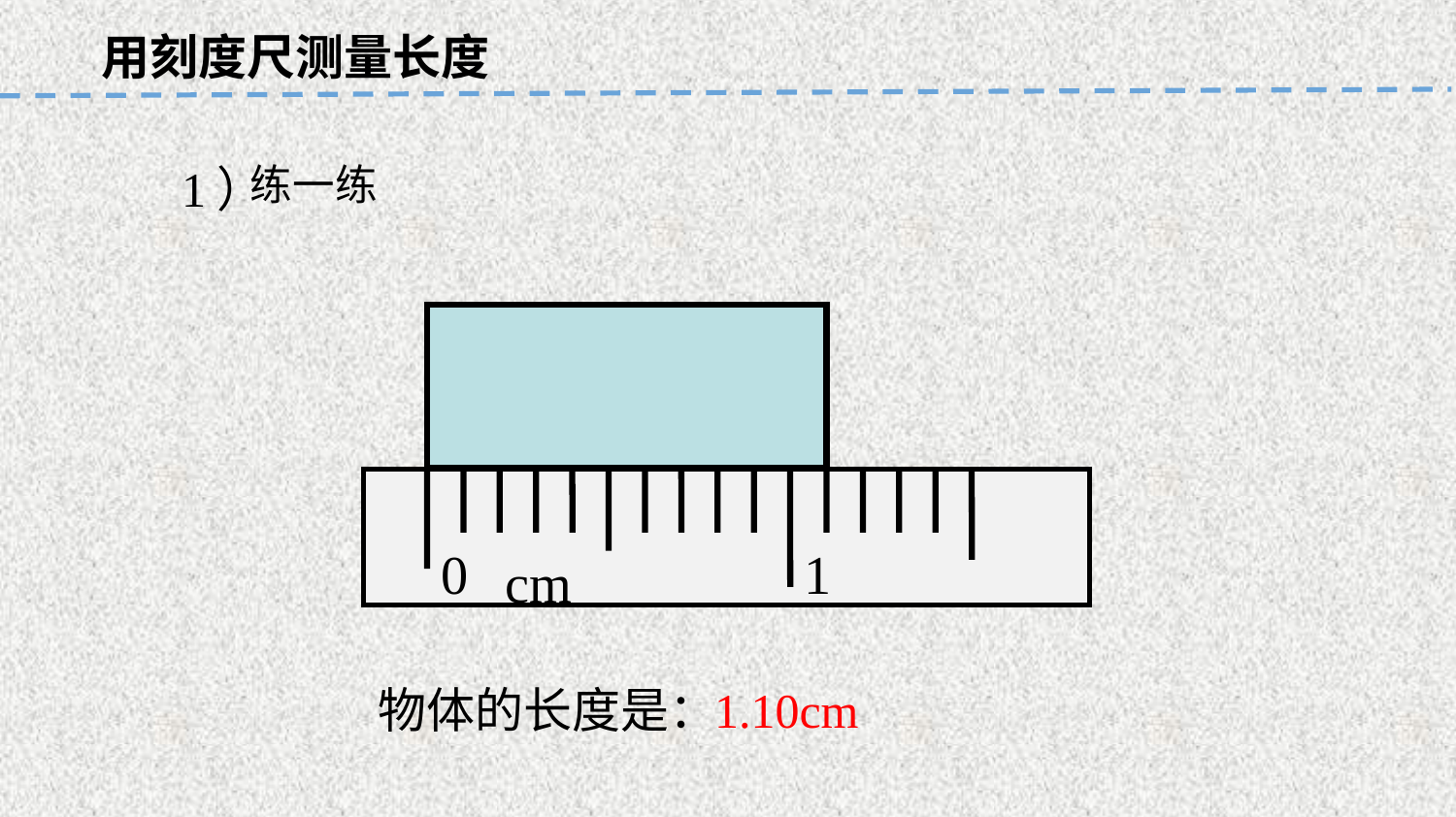

用刻度尺测量长度
练一练
1）

0
1
cm
物体的长度是：
1.10cm